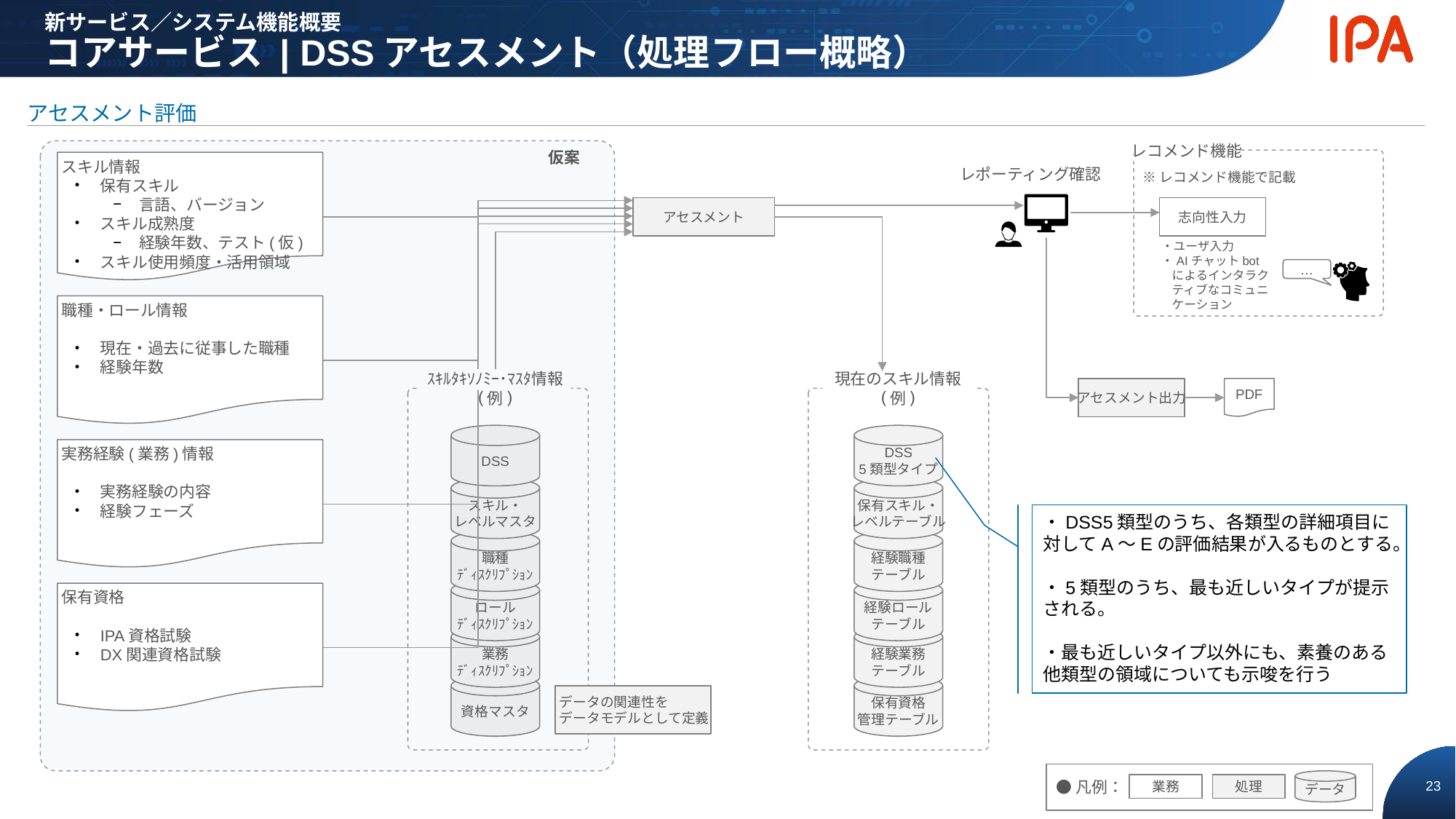

新サービス／システム機能概要
コアサービス | DSSアセスメント（処理フロー概略）
アセスメント評価

レコメンド機能
仮案

スキル情報
保有スキル
言語、バージョン
スキル成熟度
経験年数、テスト(仮)
スキル使用頻度・活用領域

レポーティング確認
※レコメンド機能で記載

アセスメント
志向性入力

・ユーザ入力
・AIチャットbot
によるインタラクティブなコミュニケーション

…
職種・ロール情報

現在・過去に従事した職種
経験年数
ｽｷﾙﾀｷｿﾉﾐｰ･ﾏｽﾀ情報
(例)
現在のスキル情報
(例)

アセスメント出力
PDF

DSS
DSS
5類型タイプ
実務経験(業務)情報

実務経験の内容
経験フェーズ
スキル・
レベルマスタ
保有スキル・
レベルテーブル
・DSS5類型のうち、各類型の詳細項目に対してA～Eの評価結果が入るものとする。

・5類型のうち、最も近しいタイプが提示される。

・最も近しいタイプ以外にも、素養のある他類型の領域についても示唆を行う
職種
ﾃﾞｨｽｸﾘﾌﾟｼｮﾝ
経験職種
テーブル
ロール
ﾃﾞｨｽｸﾘﾌﾟｼｮﾝ
経験ロール
テーブル
保有資格

IPA資格試験
DX関連資格試験
業務
ﾃﾞｨｽｸﾘﾌﾟｼｮﾝ
経験業務
テーブル
資格マスタ
保有資格
管理テーブル
データの関連性を
データモデルとして定義

データ
業務
処理
●凡例：